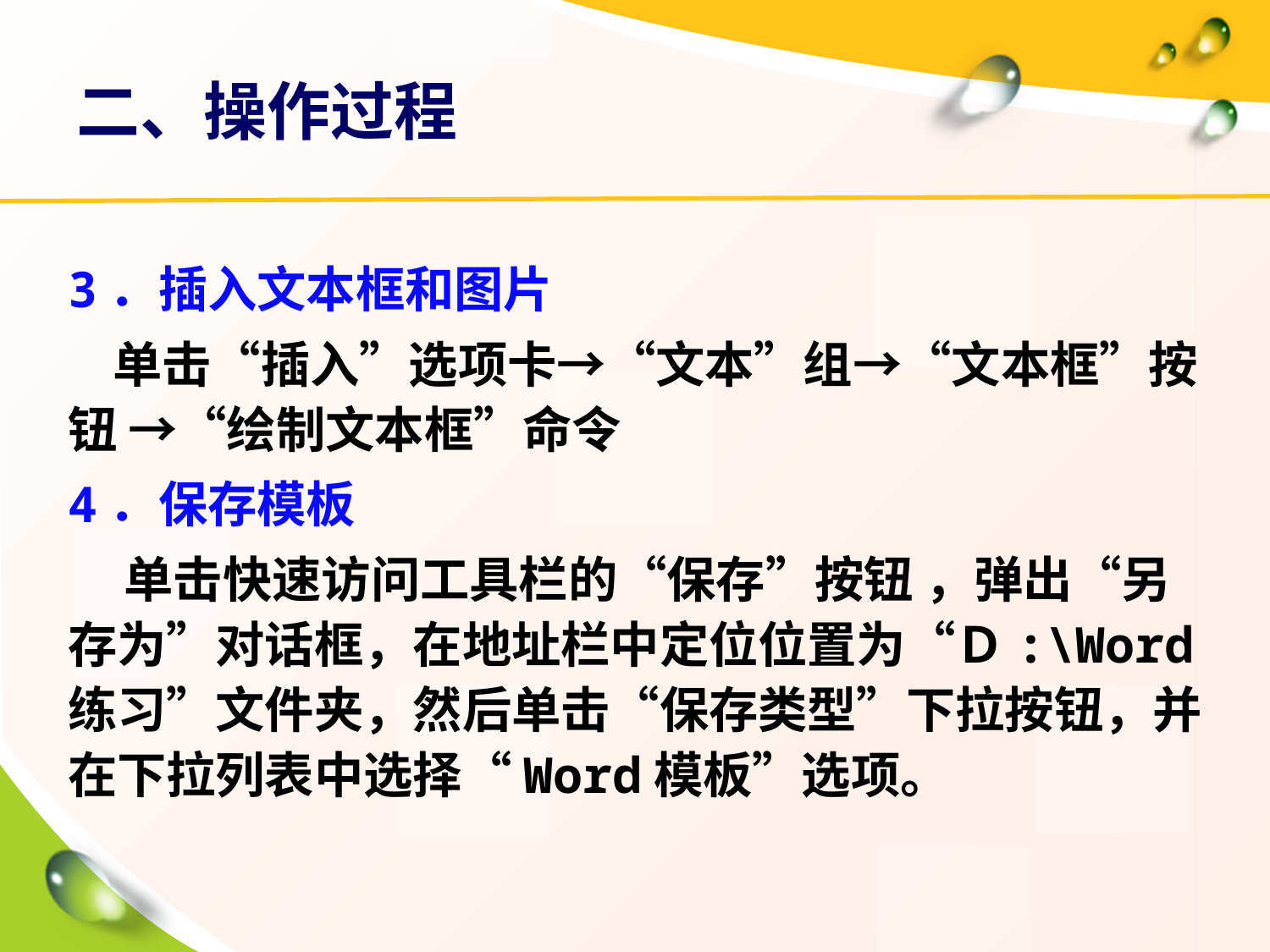

# 二、操作过程
3．插入文本框和图片
   单击“插入”选项卡→“文本”组→“文本框”按钮 →“绘制文本框”命令
4．保存模板
    单击快速访问工具栏的“保存”按钮 ，弹出“另存为”对话框，在地址栏中定位位置为“Ｄ:\Word练习”文件夹，然后单击“保存类型”下拉按钮，并在下拉列表中选择“Word模板”选项。